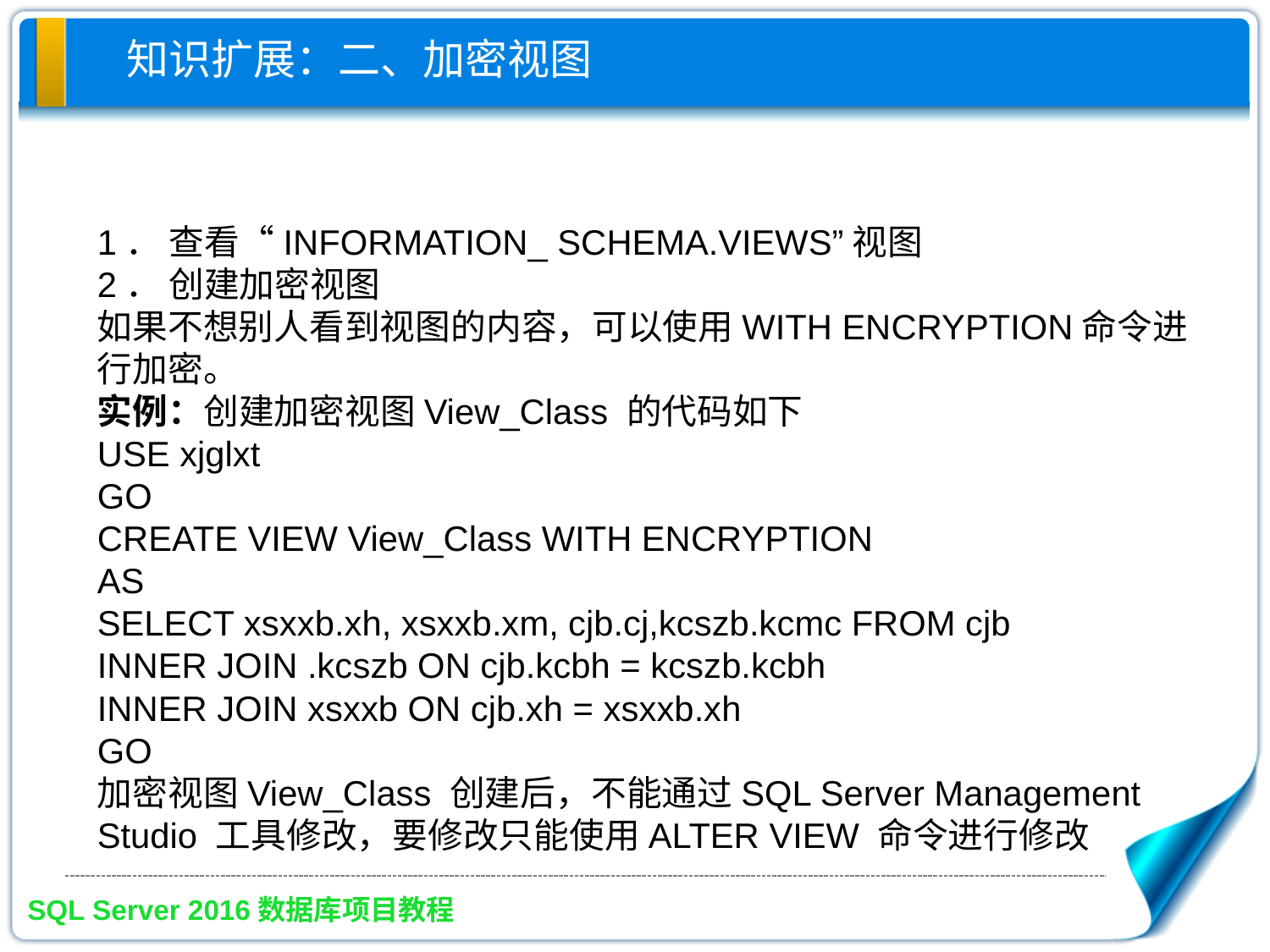

# 知识扩展：二、加密视图
1． 查看“INFORMATION_ SCHEMA.VIEWS”视图
2． 创建加密视图
如果不想别人看到视图的内容，可以使用WITH ENCRYPTION命令进行加密。
实例：创建加密视图View_Class 的代码如下
USE xjglxt
GO
CREATE VIEW View_Class WITH ENCRYPTION
AS
SELECT xsxxb.xh, xsxxb.xm, cjb.cj,kcszb.kcmc FROM cjb
INNER JOIN .kcszb ON cjb.kcbh = kcszb.kcbh
INNER JOIN xsxxb ON cjb.xh = xsxxb.xh
GO
加密视图View_Class 创建后，不能通过SQL Server Management Studio 工具修改，要修改只能使用ALTER VIEW 命令进行修改